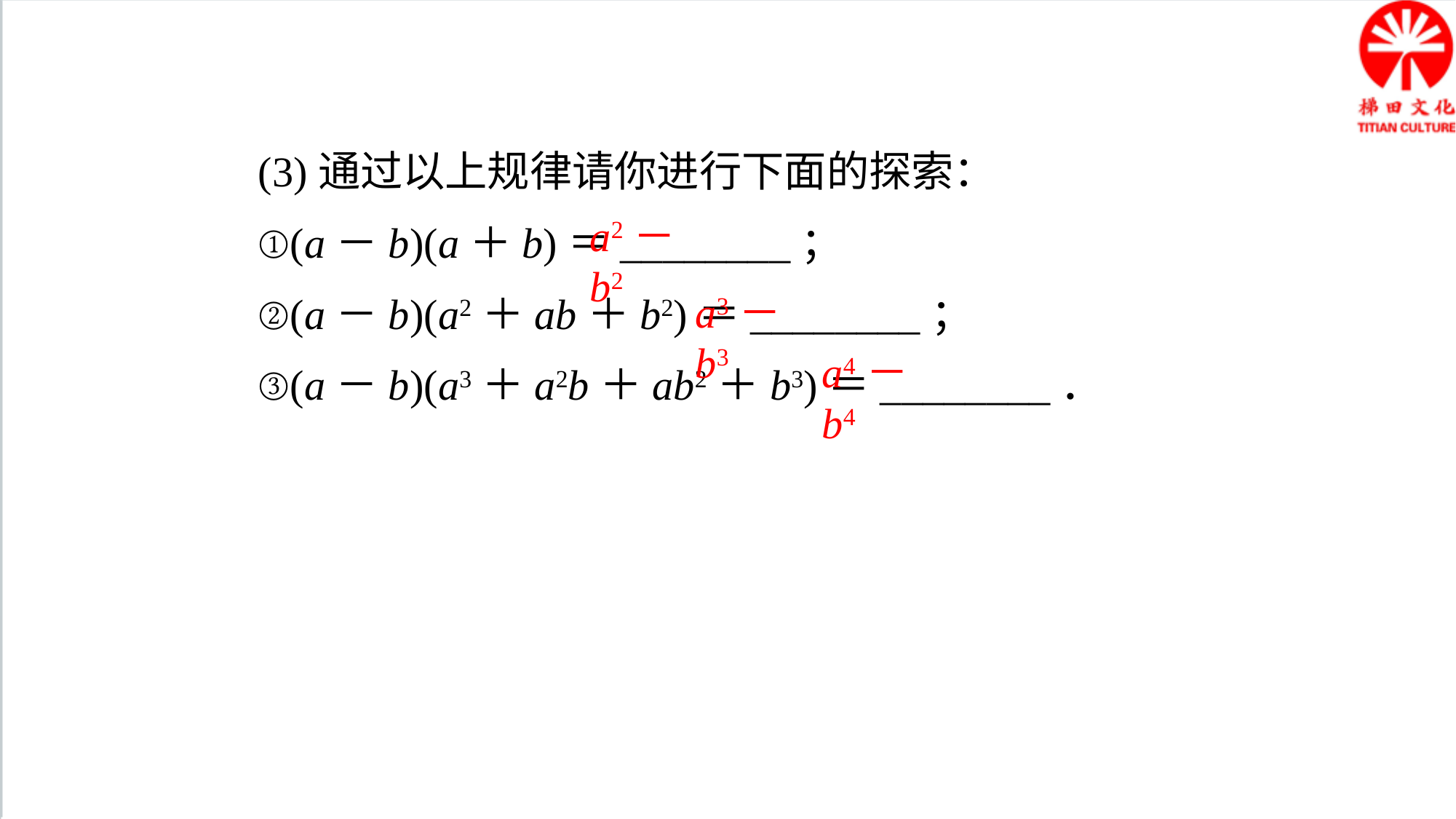

(3)通过以上规律请你进行下面的探索：
①(a－b)(a＋b)＝________；
②(a－b)(a2＋ab＋b2)＝________；
③(a－b)(a3＋a2b＋ab2＋b3)＝________．
a2－b2
a3－b3
a4－b4